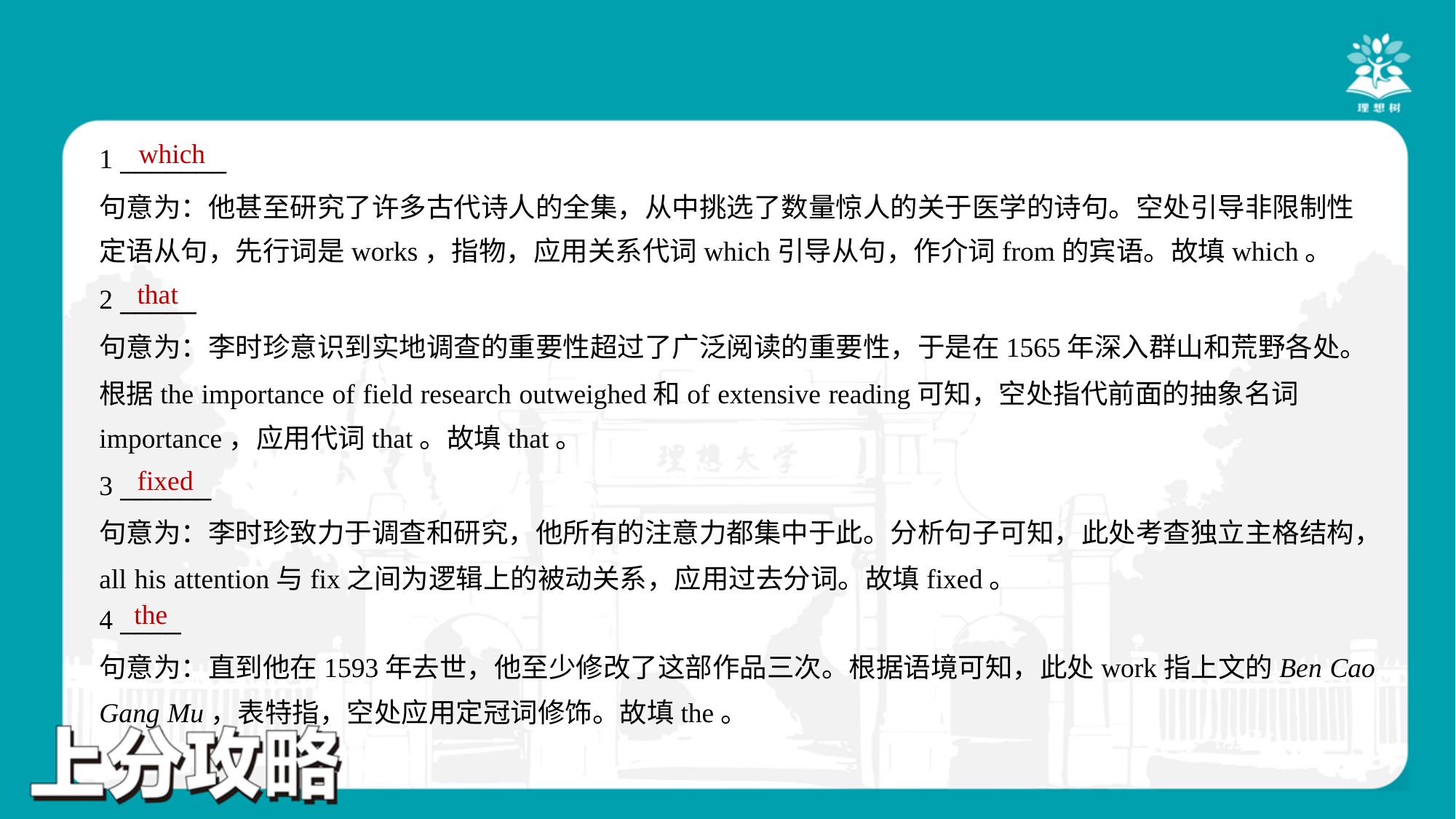

which
1 _______
句意为：他甚至研究了许多古代诗人的全集，从中挑选了数量惊人的关于医学的诗句。空处引导非限制性
定语从句，先行词是works，指物，应用关系代词which引导从句，作介词from的宾语。故填which。
that
2 _____
句意为：李时珍意识到实地调查的重要性超过了广泛阅读的重要性，于是在1565年深入群山和荒野各处。
根据the importance of field research outweighed和of extensive reading可知，空处指代前面的抽象名词
importance，应用代词that。故填that。
fixed
3 ______
句意为：李时珍致力于调查和研究，他所有的注意力都集中于此。分析句子可知，此处考查独立主格结构，
all his attention与fix之间为逻辑上的被动关系，应用过去分词。故填fixed。
the
4 ____
句意为：直到他在1593年去世，他至少修改了这部作品三次。根据语境可知，此处work指上文的Ben Cao
Gang Mu，表特指，空处应用定冠词修饰。故填the。